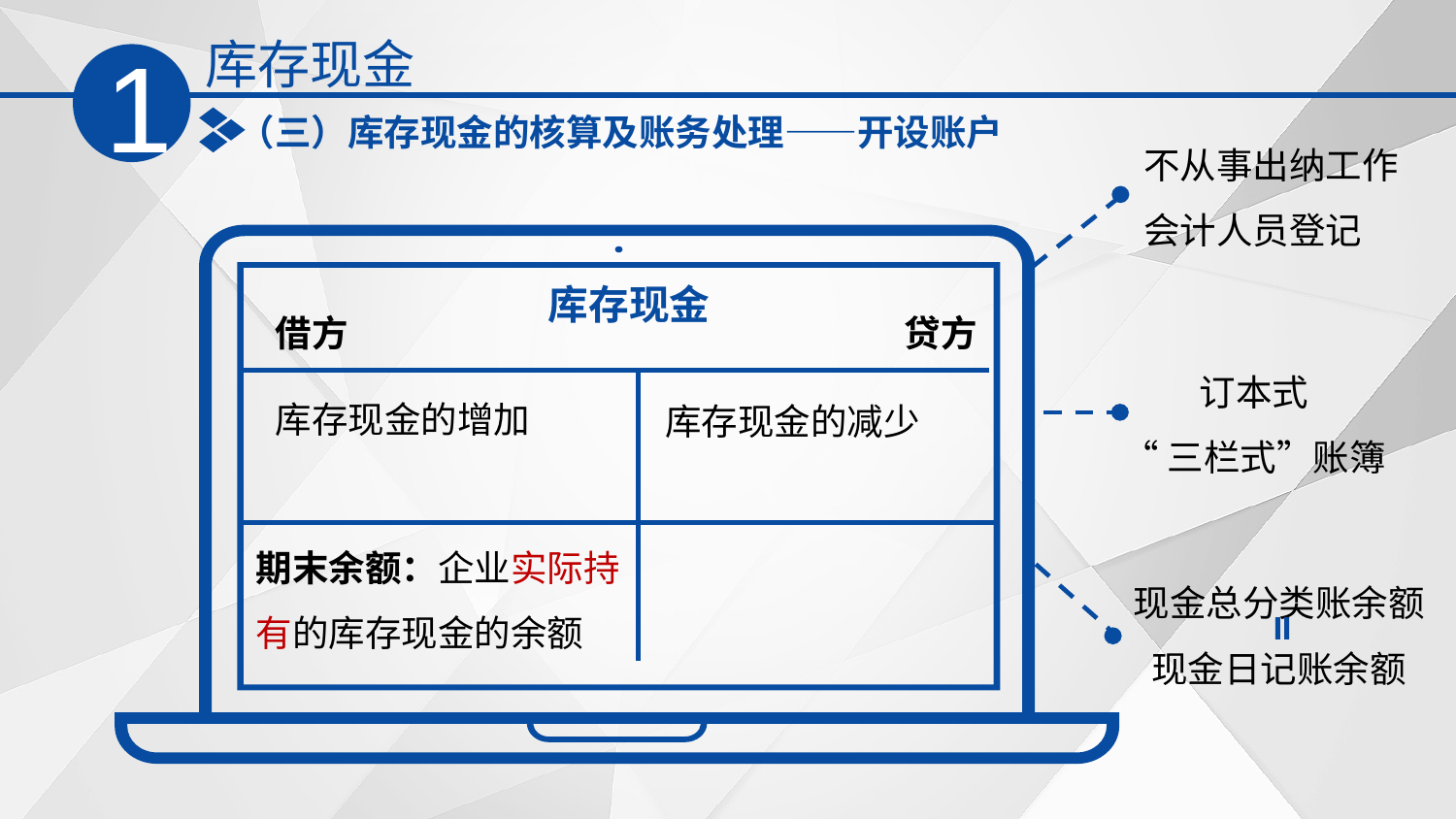

库存现金
1

（三）库存现金的核算及账务处理——开设账户

不从事出纳工作
会计人员登记

库存现金
借方
贷方
库存现金的增加
库存现金的减少
期末余额：企业实际持有的库存现金的余额
订本式
“三栏式”账簿

现金总分类账余额
现金日记账余额